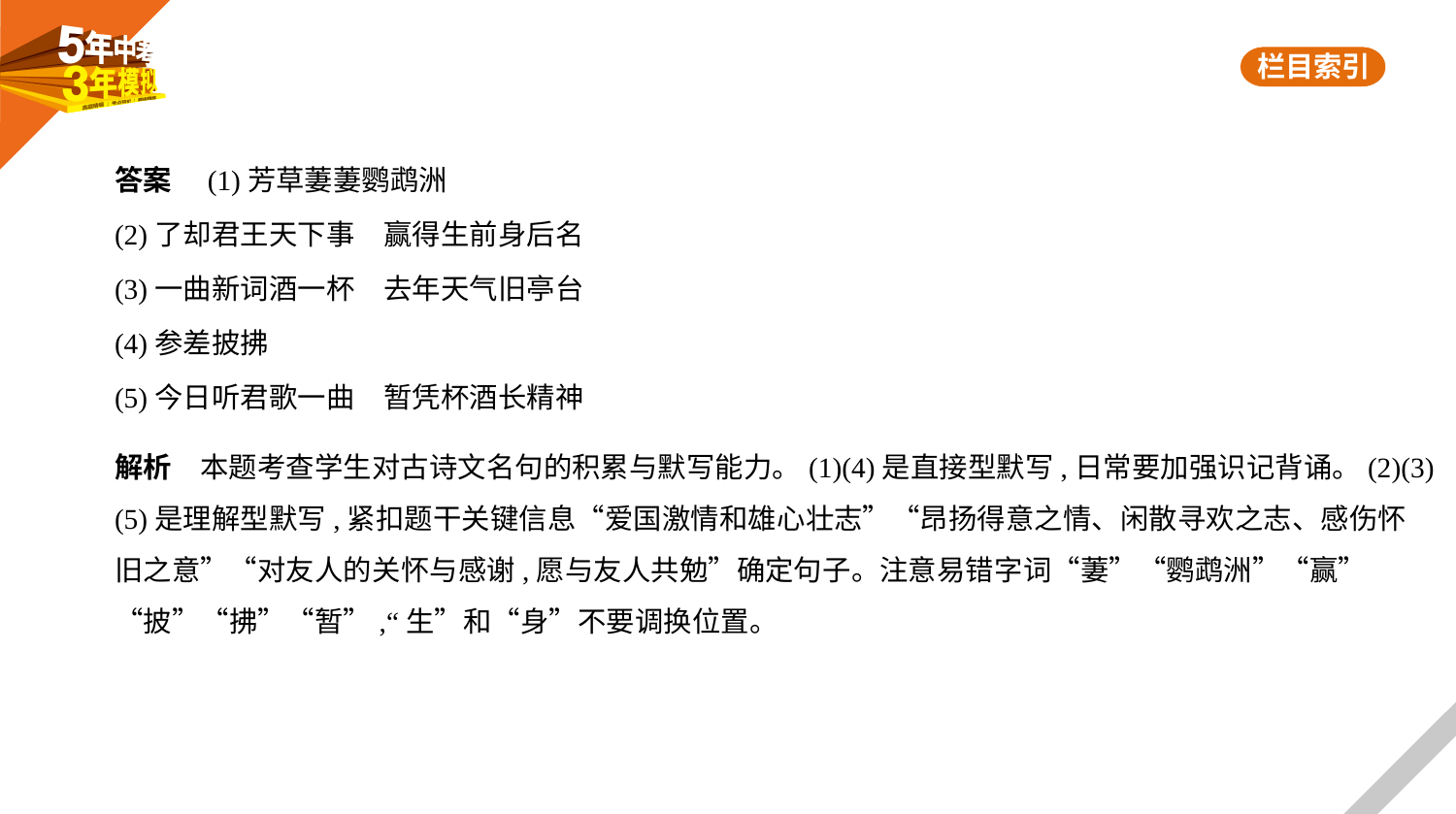

答案　(1)芳草萋萋鹦鹉洲
(2)了却君王天下事　赢得生前身后名
(3)一曲新词酒一杯　去年天气旧亭台
(4)参差披拂
(5)今日听君歌一曲　暂凭杯酒长精神
解析　本题考查学生对古诗文名句的积累与默写能力。(1)(4)是直接型默写,日常要加强识记背诵。(2)(3)
(5)是理解型默写,紧扣题干关键信息“爱国激情和雄心壮志”“昂扬得意之情、闲散寻欢之志、感伤怀
旧之意”“对友人的关怀与感谢,愿与友人共勉”确定句子。注意易错字词“萋”“鹦鹉洲”“赢”
“披”“拂”“暂”,“生”和“身”不要调换位置。